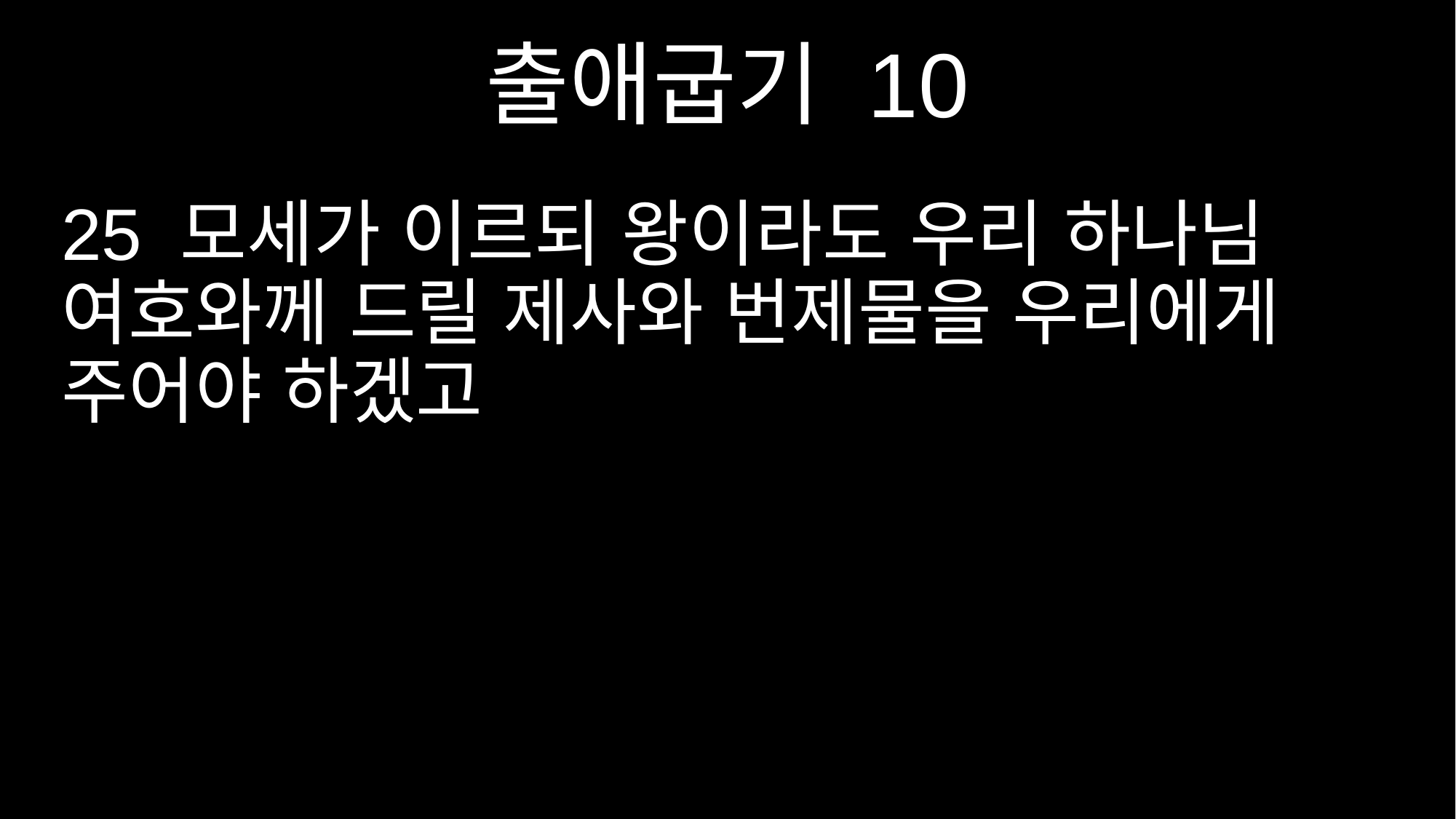

출애굽기 10
25 모세가 이르되 왕이라도 우리 하나님 여호와께 드릴 제사와 번제물을 우리에게 주어야 하겠고